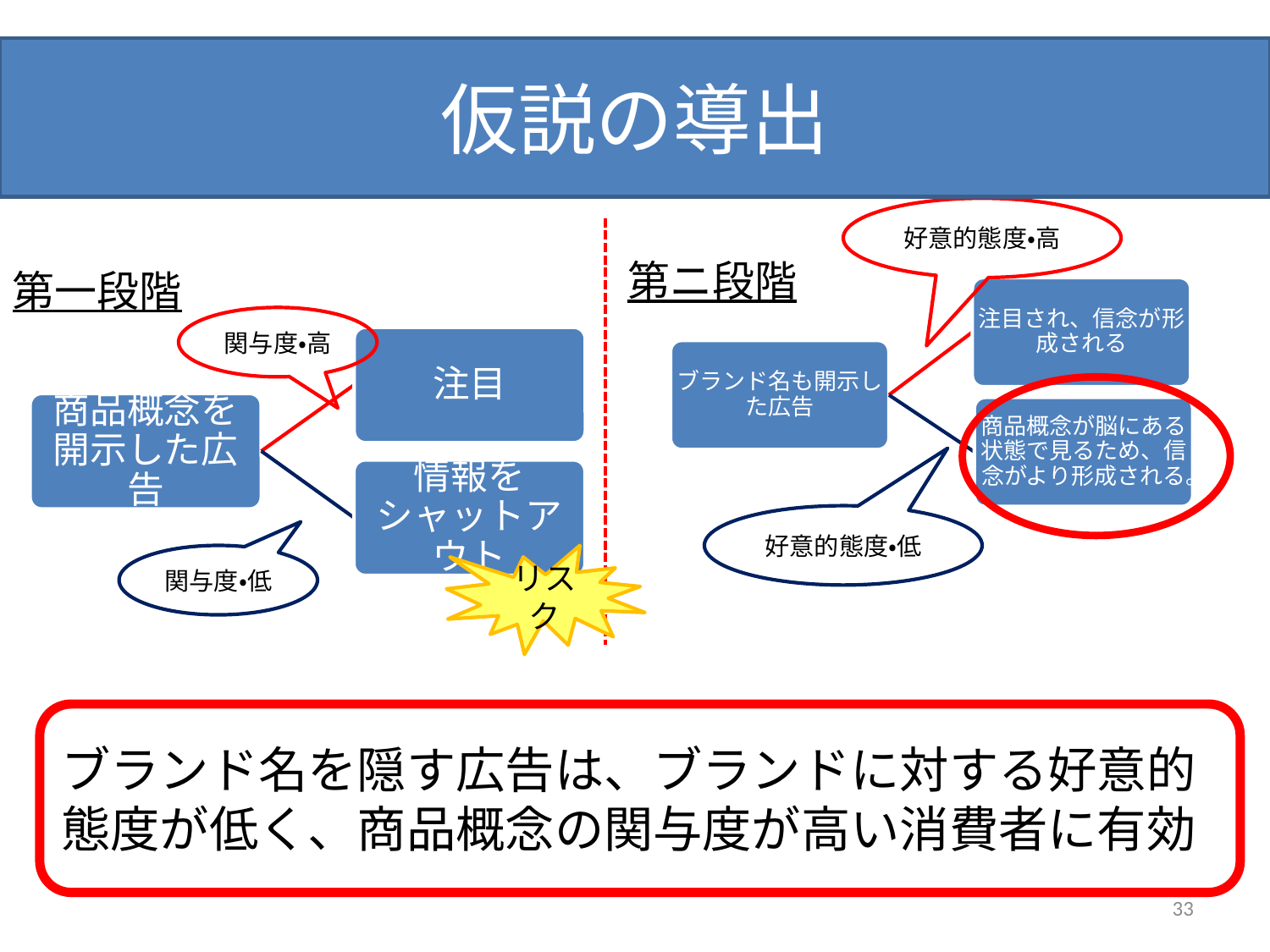

# 仮説の導出
好意的態度・高
第ニ段階
第一段階
ブランド名も開示した広告

注目され、信念が形成される

商品概念が脳にある状態で見るため、信念がより形成される。

関与度・高
商品概念を開示した広告

注目

情報をシャットアウト

好意的態度・低
関与度・低
リスク
ブランド名を隠す広告は、ブランドに対する好意的態度が低く、商品概念の関与度が高い消費者に有効
33